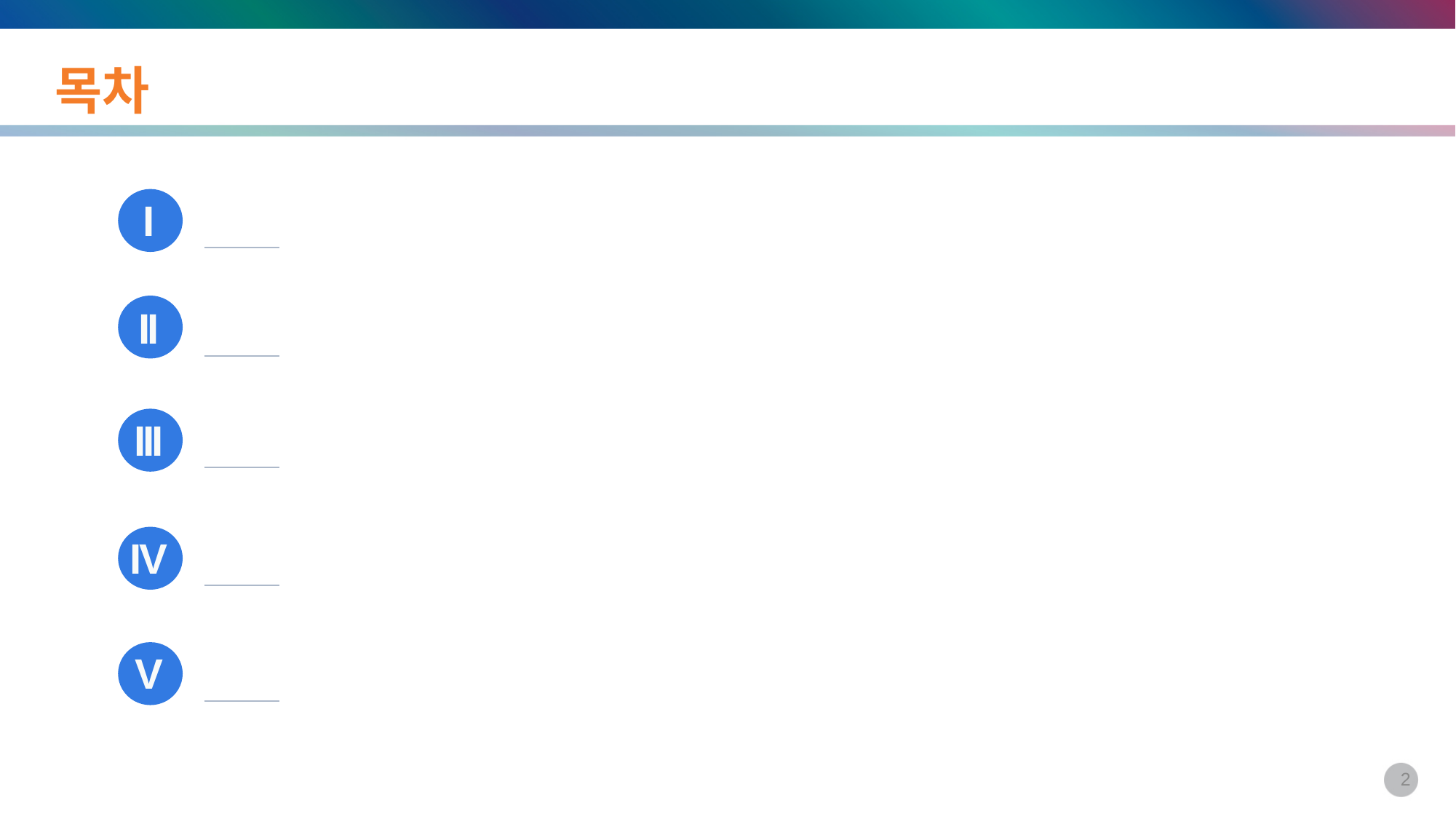

목차
I

II

III

IV

V
2